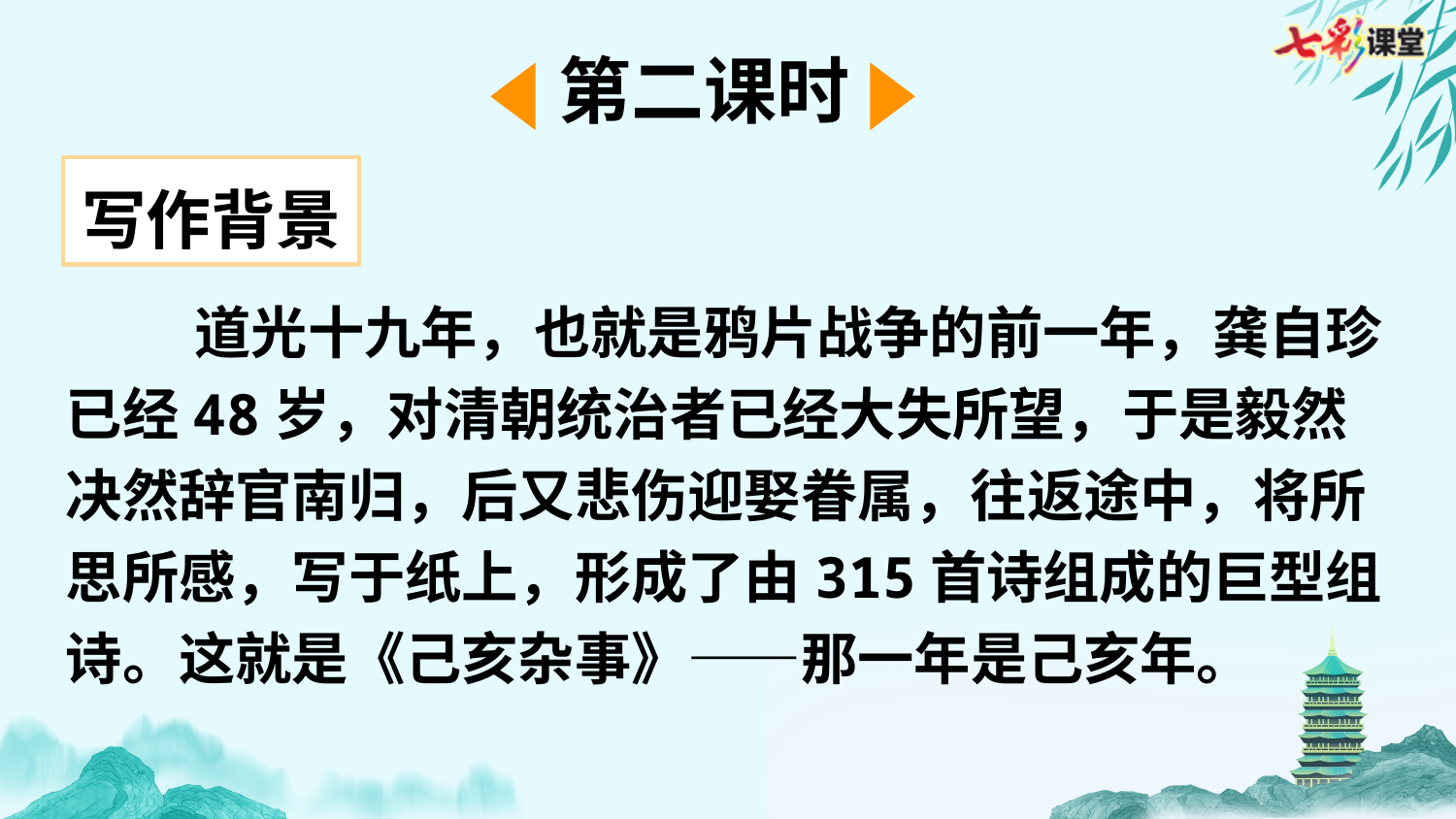

第二课时

写作背景
道光十九年，也就是鸦片战争的前一年，龚自珍已经48岁，对清朝统治者已经大失所望，于是毅然决然辞官南归，后又悲伤迎娶眷属，往返途中，将所思所感，写于纸上，形成了由315首诗组成的巨型组诗。这就是《己亥杂事》——那一年是己亥年。